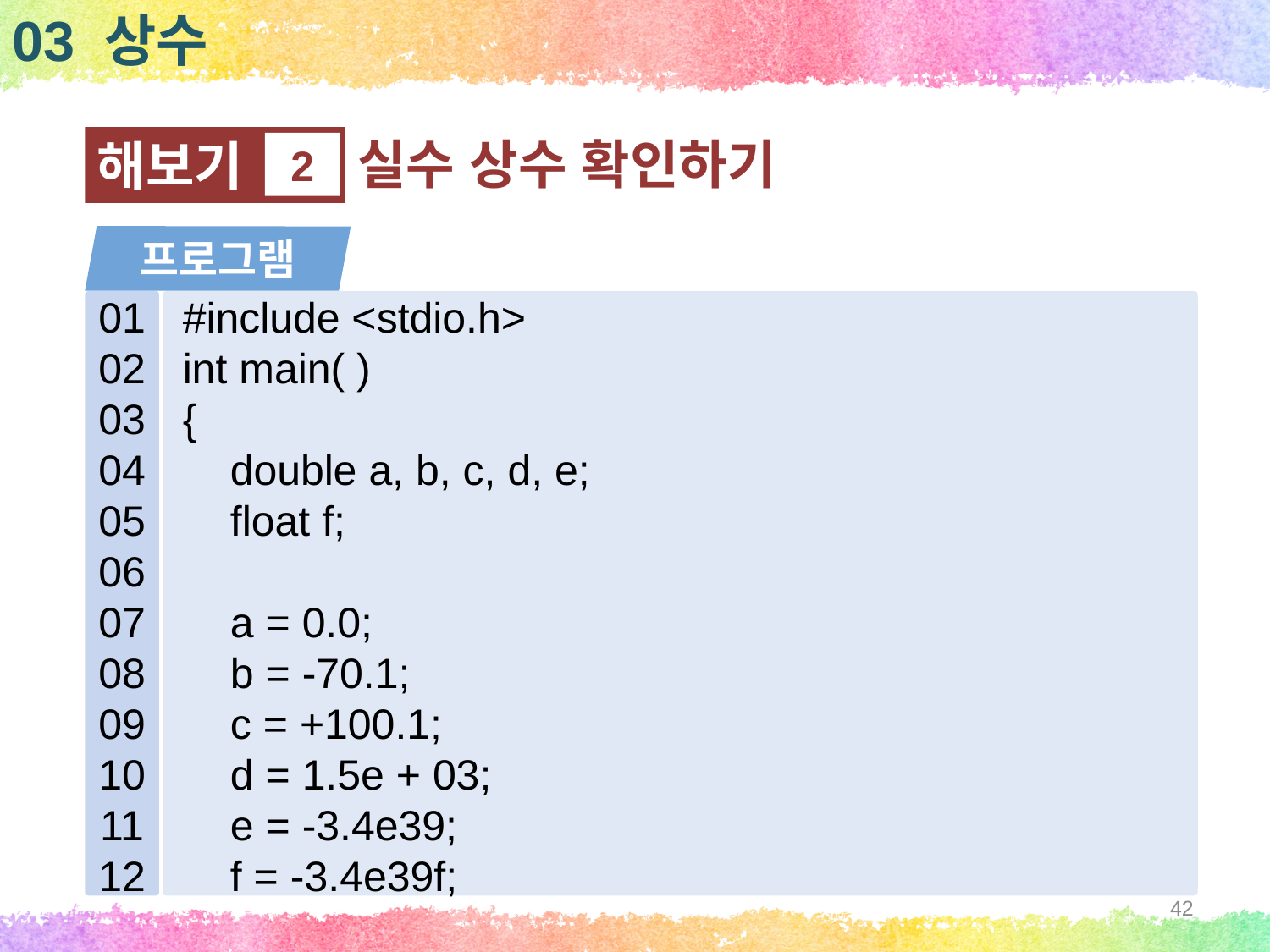

03 상수
실수 상수 확인하기
해보기
2
프로그램
01
02
03
04
05
06
07
08
09
10
11
12
#include <stdio.h>
int main( )
{
    double a, b, c, d, e;
    float f;

    a = 0.0;
    b = -70.1;
    c = +100.1;
    d = 1.5e + 03;
    e = -3.4e39;
    f = -3.4e39f;
42